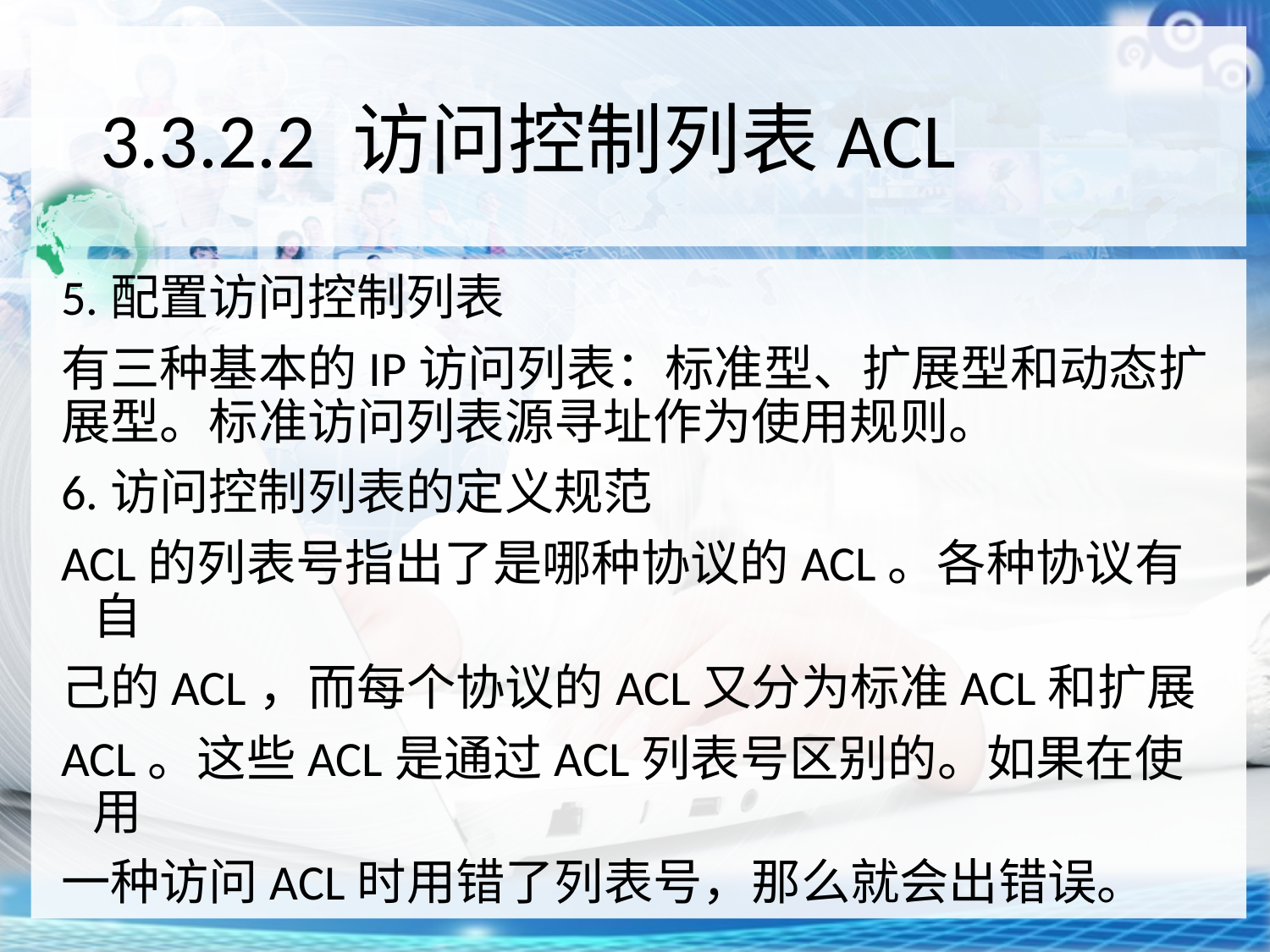

# 3.3.2.2 访问控制列表ACL
5.配置访问控制列表
有三种基本的IP访问列表：标准型、扩展型和动态扩展型。标准访问列表源寻址作为使用规则。
6.访问控制列表的定义规范
ACL的列表号指出了是哪种协议的ACL。各种协议有自
己的ACL，而每个协议的ACL又分为标准ACL和扩展
ACL。这些ACL是通过ACL列表号区别的。如果在使用
一种访问ACL时用错了列表号，那么就会出错误。